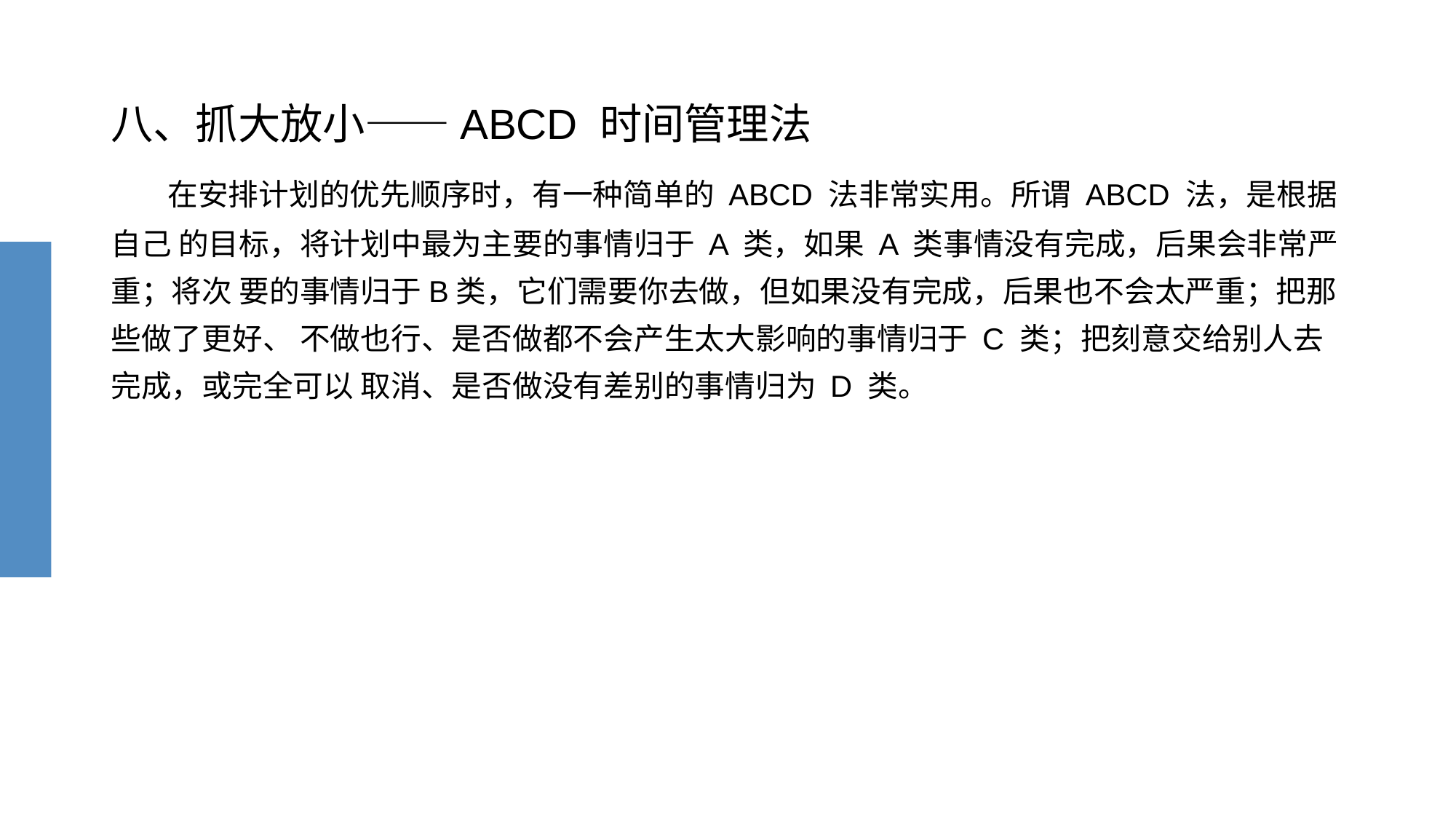

# 八、抓大放小——ABCD 时间管理法 在安排计划的优先顺序时，有一种简单的 ABCD 法非常实用。所谓 ABCD 法，是根据自己 的目标，将计划中最为主要的事情归于 A 类，如果 A 类事情没有完成，后果会非常严重；将次 要的事情归于B类，它们需要你去做，但如果没有完成，后果也不会太严重；把那些做了更好、 不做也行、是否做都不会产生太大影响的事情归于 C 类；把刻意交给别人去完成，或完全可以 取消、是否做没有差别的事情归为 D 类。